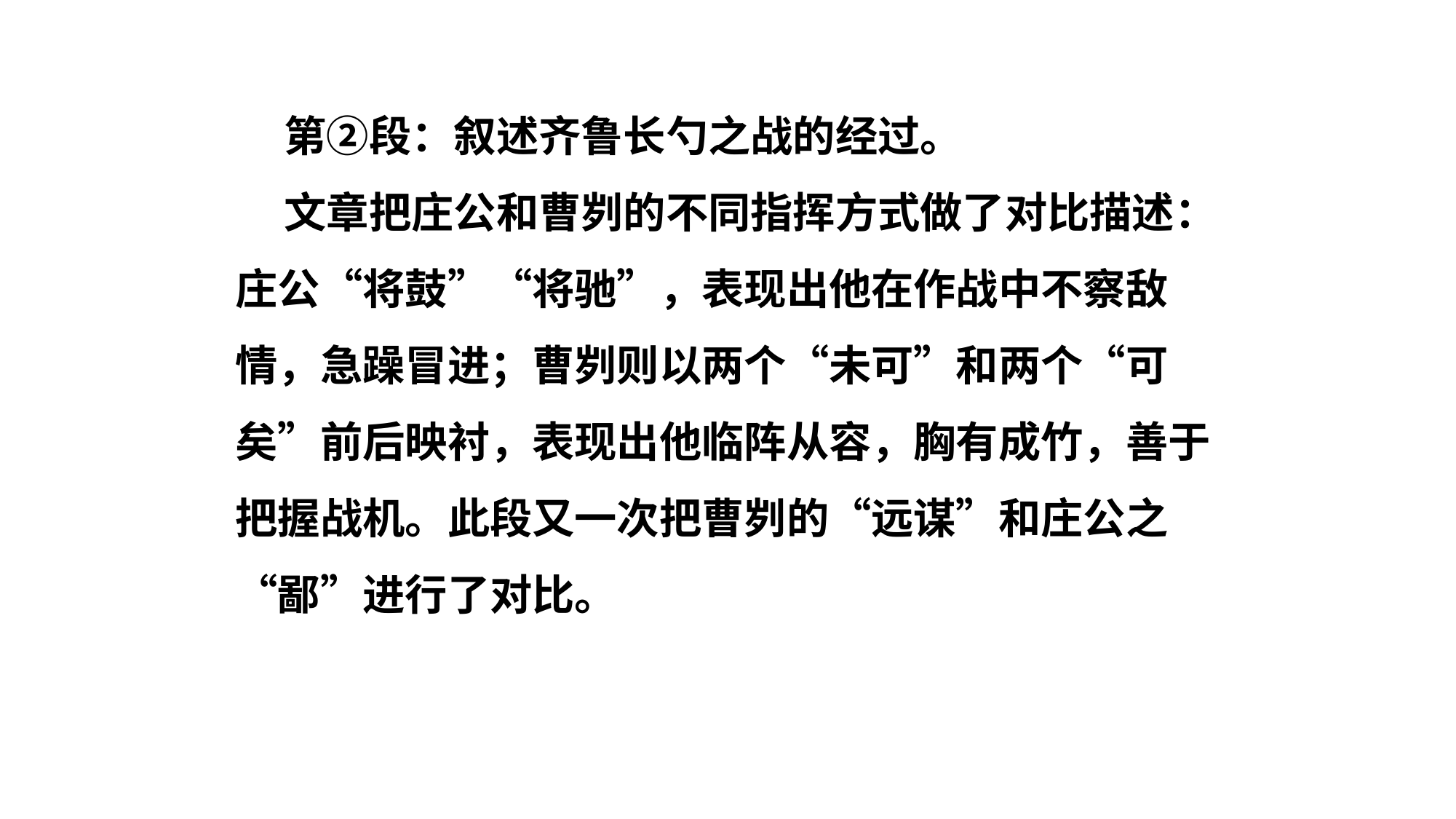

第②段：叙述齐鲁长勺之战的经过。
    文章把庄公和曹刿的不同指挥方式做了对比描述：庄公“将鼓”“将驰”，表现出他在作战中不察敌情，急躁冒进；曹刿则以两个“未可”和两个“可矣”前后映衬，表现出他临阵从容，胸有成竹，善于把握战机。此段又一次把曹刿的“远谋”和庄公之“鄙”进行了对比。